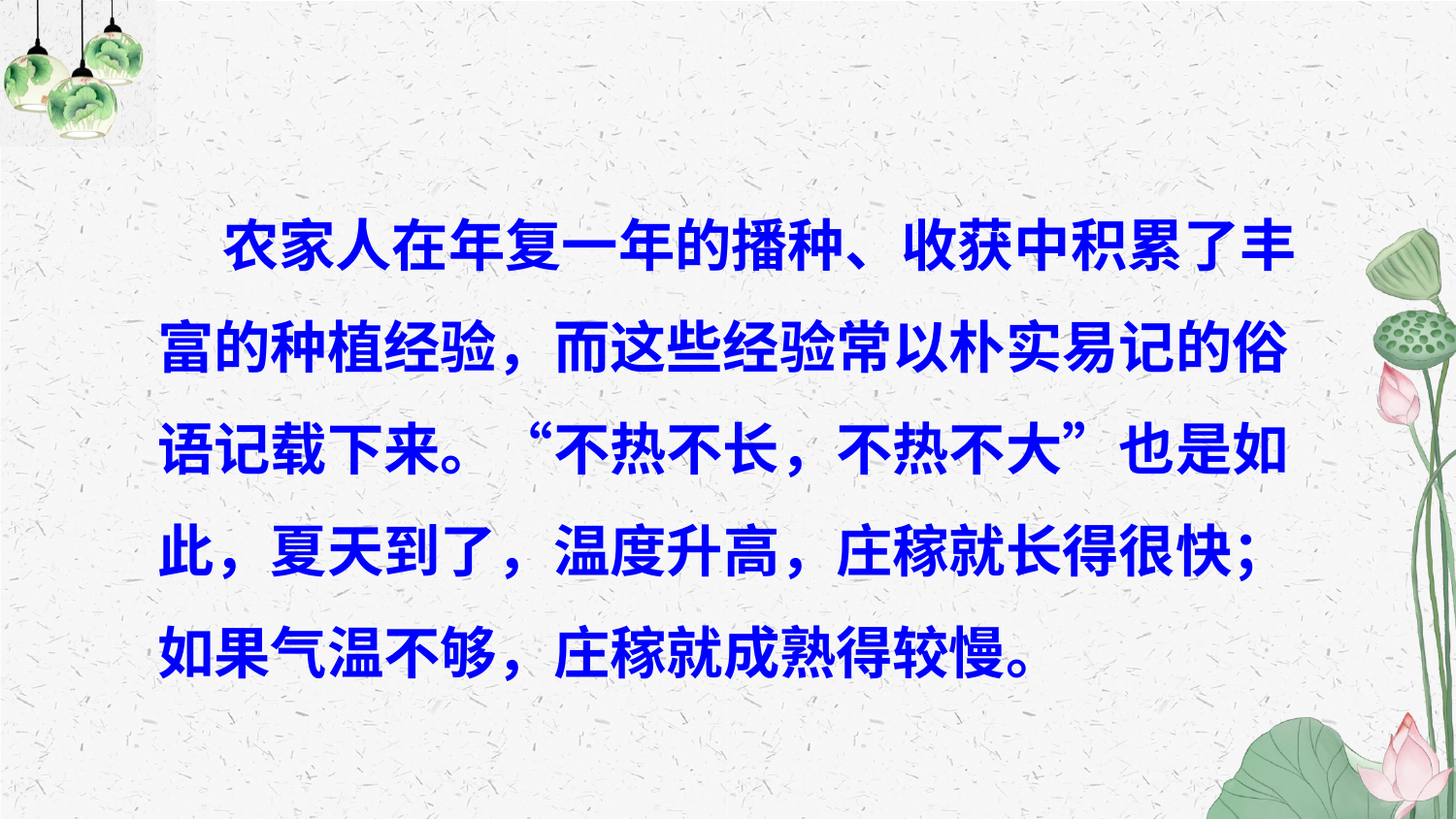

农家人在年复一年的播种、收获中积累了丰富的种植经验，而这些经验常以朴实易记的俗语记载下来。“不热不长，不热不大”也是如此，夏天到了，温度升高，庄稼就长得很快；如果气温不够，庄稼就成熟得较慢。